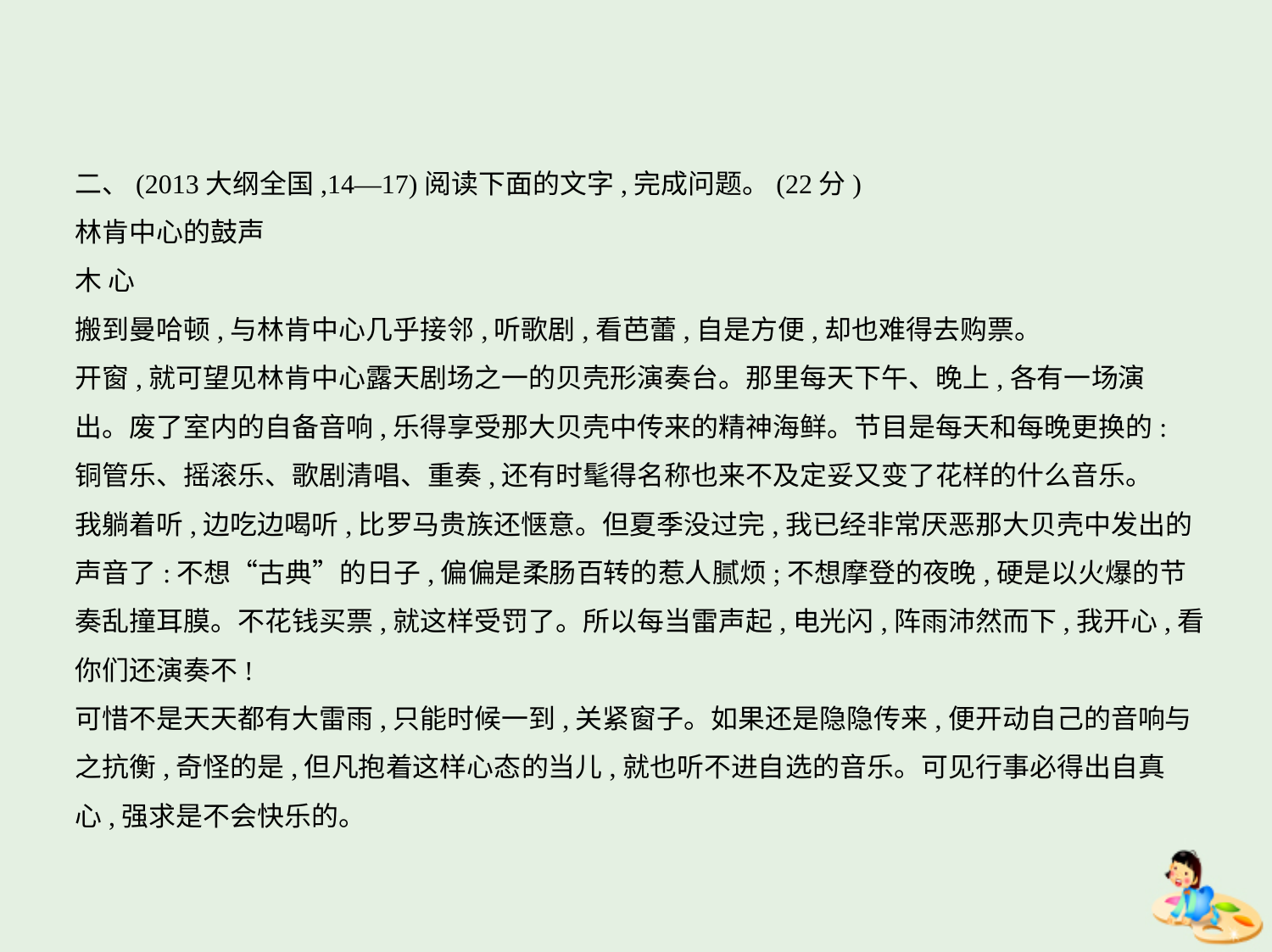

二、(2013大纲全国,14—17)阅读下面的文字,完成问题。(22分)
林肯中心的鼓声
木 心
搬到曼哈顿,与林肯中心几乎接邻,听歌剧,看芭蕾,自是方便,却也难得去购票。
开窗,就可望见林肯中心露天剧场之一的贝壳形演奏台。那里每天下午、晚上,各有一场演
出。废了室内的自备音响,乐得享受那大贝壳中传来的精神海鲜。节目是每天和每晚更换的:
铜管乐、摇滚乐、歌剧清唱、重奏,还有时髦得名称也来不及定妥又变了花样的什么音乐。
我躺着听,边吃边喝听,比罗马贵族还惬意。但夏季没过完,我已经非常厌恶那大贝壳中发出的
声音了:不想“古典”的日子,偏偏是柔肠百转的惹人腻烦;不想摩登的夜晚,硬是以火爆的节
奏乱撞耳膜。不花钱买票,就这样受罚了。所以每当雷声起,电光闪,阵雨沛然而下,我开心,看
你们还演奏不!
可惜不是天天都有大雷雨,只能时候一到,关紧窗子。如果还是隐隐传来,便开动自己的音响与
之抗衡,奇怪的是,但凡抱着这样心态的当儿,就也听不进自选的音乐。可见行事必得出自真
心,强求是不会快乐的。